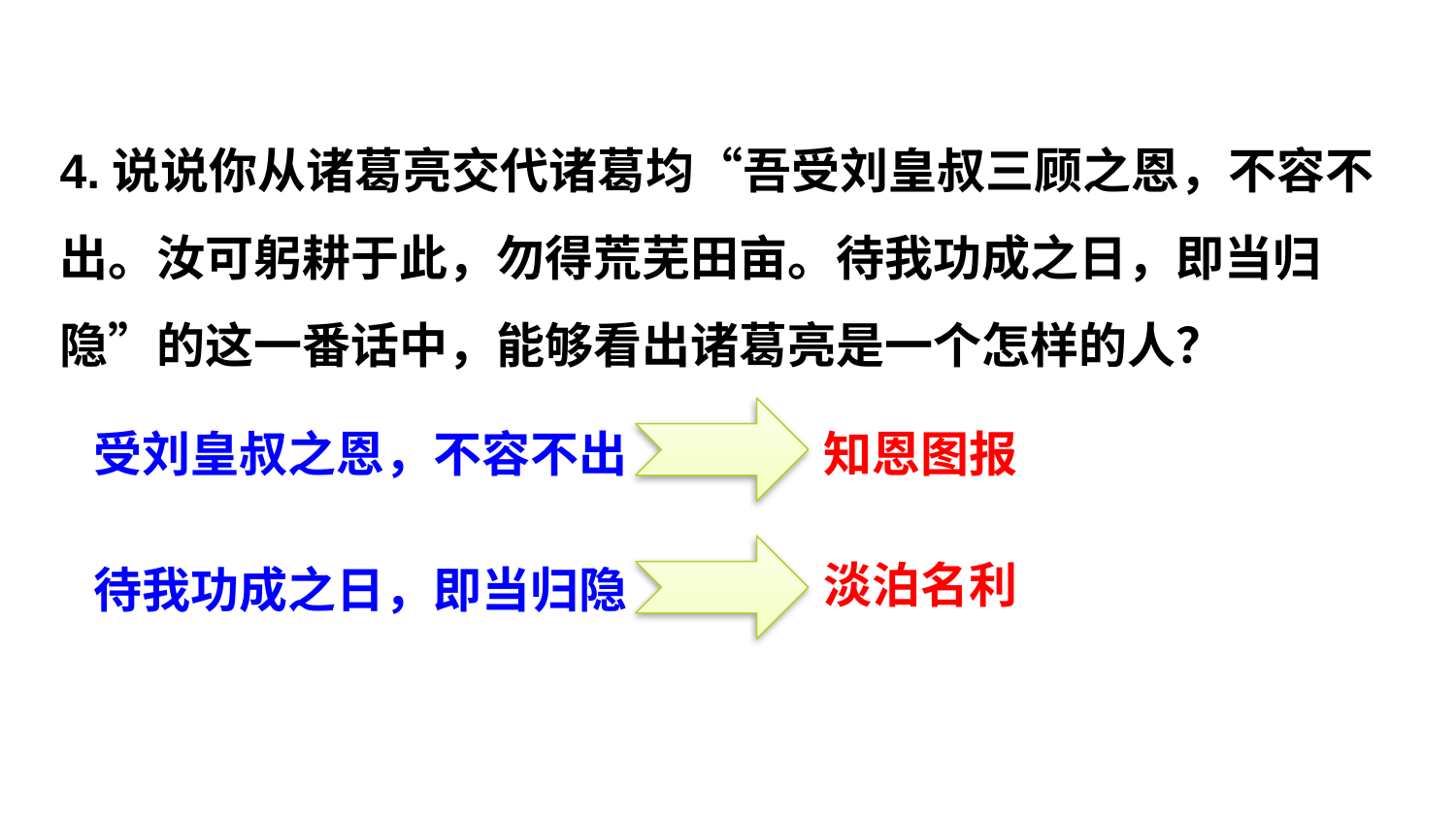

4.说说你从诸葛亮交代诸葛均“吾受刘皇叔三顾之恩，不容不出。汝可躬耕于此，勿得荒芜田亩。待我功成之日，即当归隐”的这一番话中，能够看出诸葛亮是一个怎样的人？

受刘皇叔之恩，不容不出
知恩图报

淡泊名利
待我功成之日，即当归隐